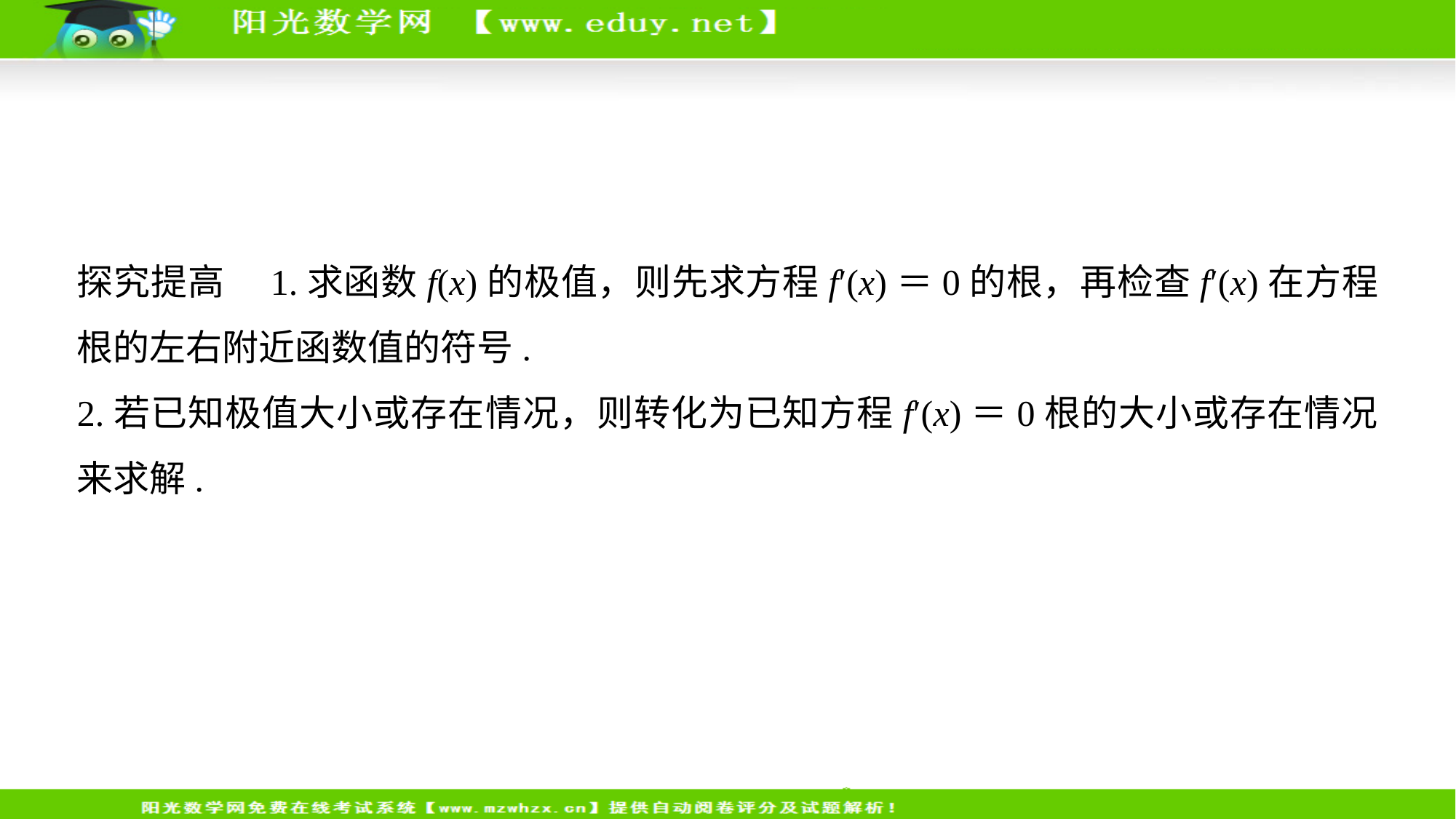

探究提高　1.求函数f(x)的极值，则先求方程f′(x)＝0的根，再检查f′(x)在方程根的左右附近函数值的符号.
2.若已知极值大小或存在情况，则转化为已知方程f′(x)＝0根的大小或存在情况来求解.